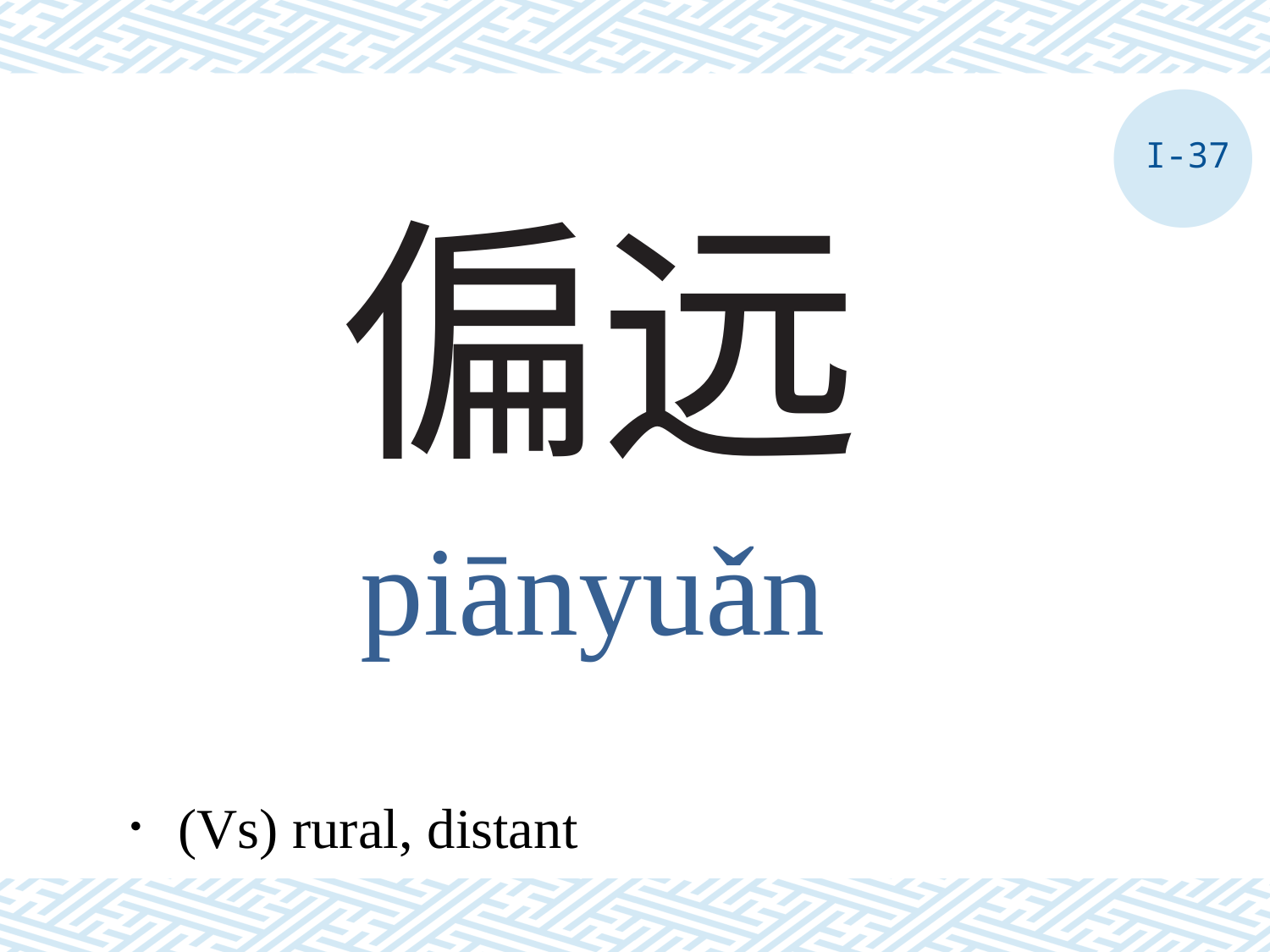

I-37

# 偏远
piānyuǎn
．(Vs) rural, distant